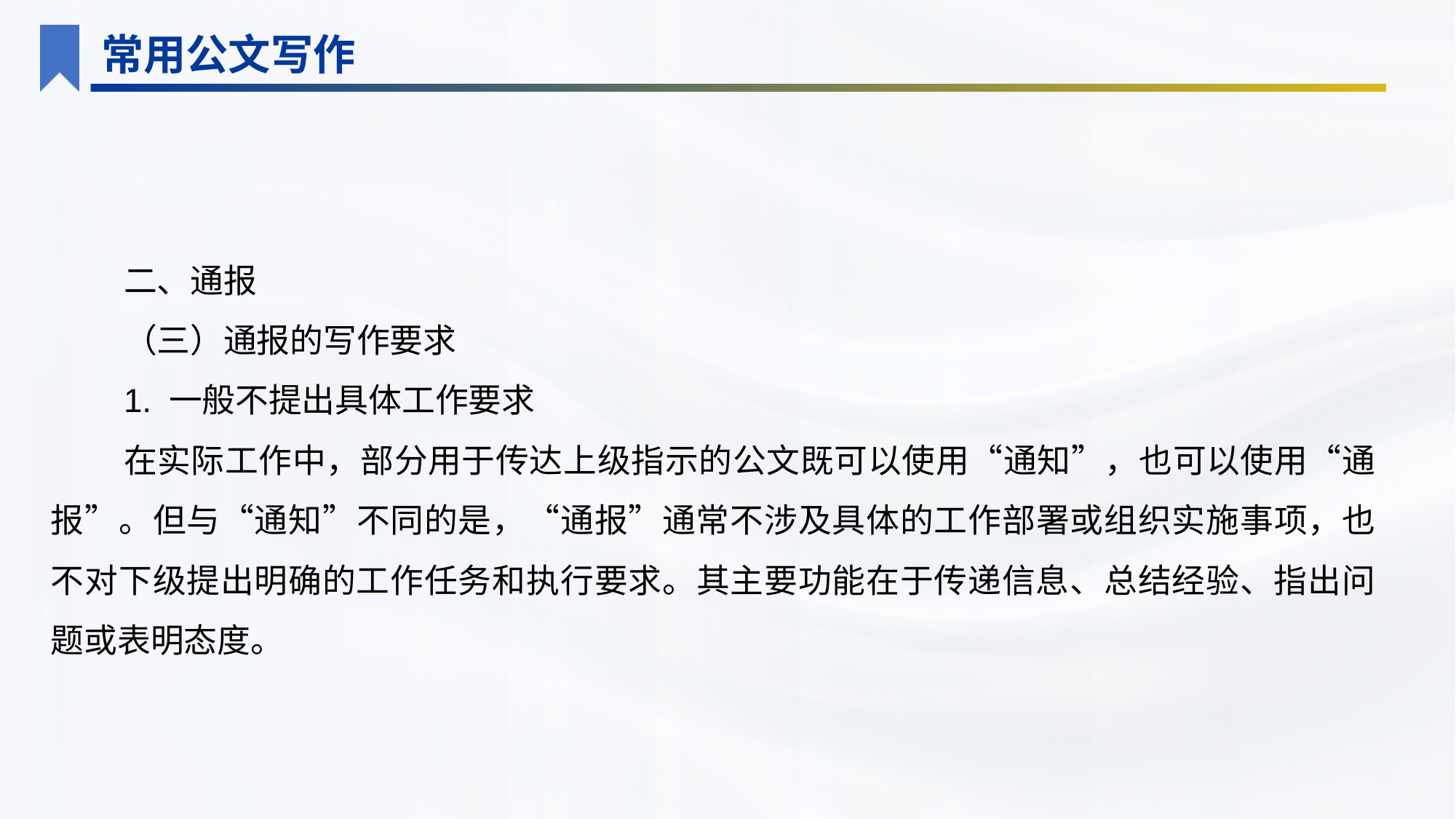

常用公文写作
二、通报
（三）通报的写作要求
1. 一般不提出具体工作要求
在实际工作中，部分用于传达上级指示的公文既可以使用“通知”，也可以使用“通报”。但与“通知”不同的是，“通报”通常不涉及具体的工作部署或组织实施事项，也不对下级提出明确的工作任务和执行要求。其主要功能在于传递信息、总结经验、指出问题或表明态度。